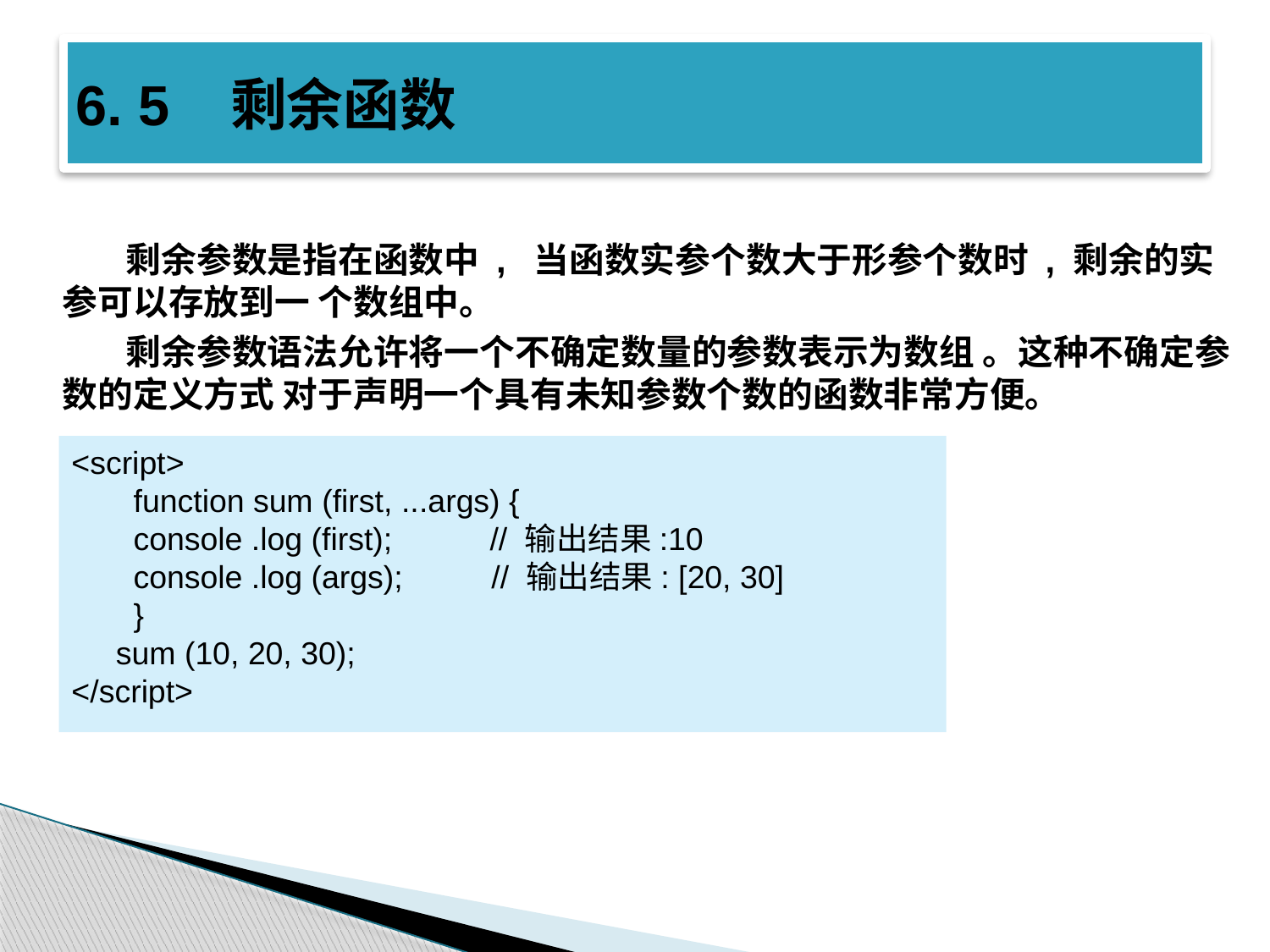

# 6. 5   剩余函数
剩余参数是指在函数中 ,  当函数实参个数大于形参个数时 , 剩余的实参可以存放到一 个数组中。
剩余参数语法允许将一个不确定数量的参数表示为数组 。这种不确定参数的定义方式 对于声明一个具有未知参数个数的函数非常方便。

<script>
       function sum (first, ...args) {
       console .log (first);           // 输出结果:10
       console .log (args);          // 输出结果: [20, 30]
       }
     sum (10, 20, 30);
</script>